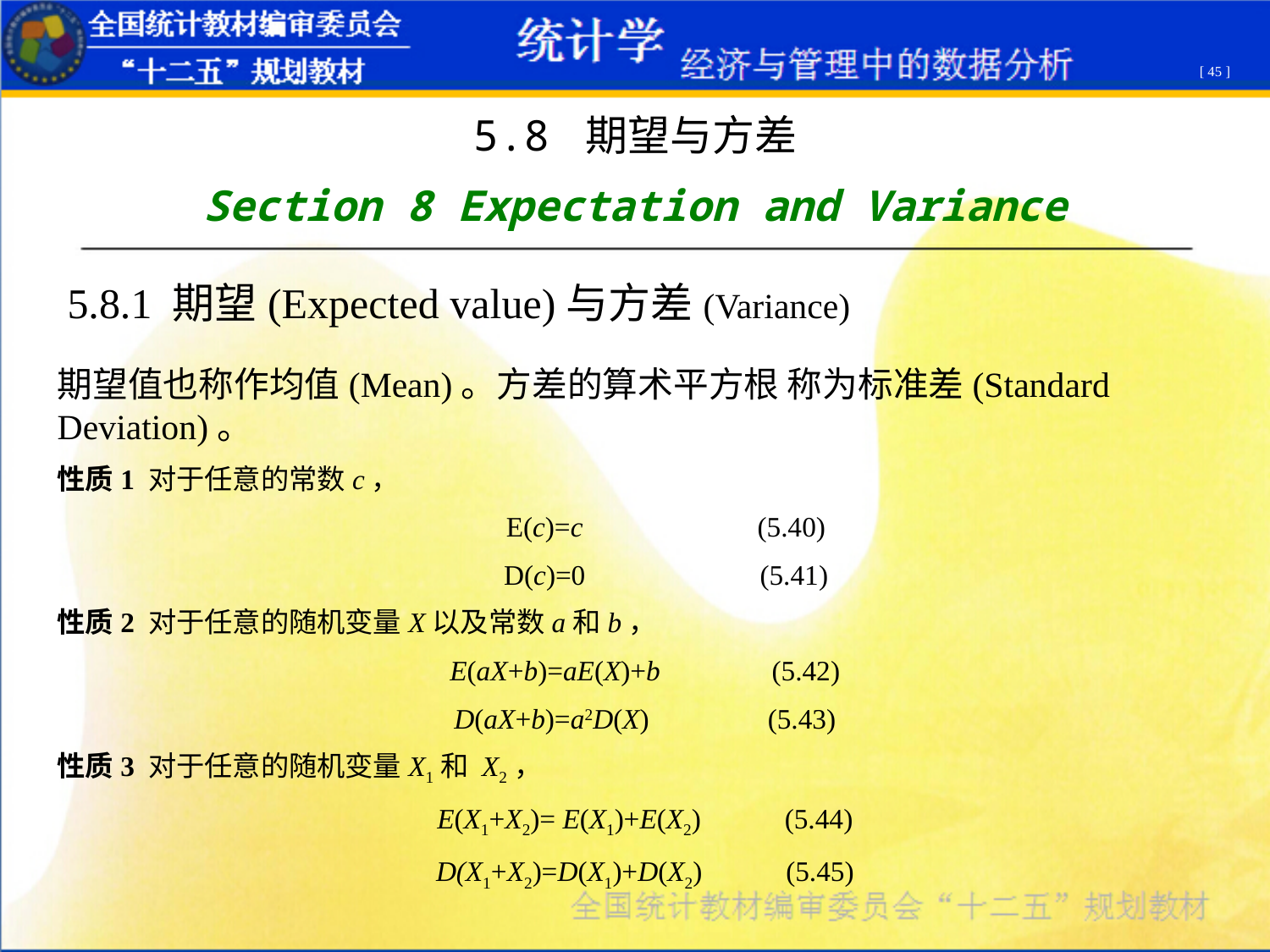

[ 45 ]
5.8 期望与方差
Section 8 Expectation and Variance
5.8.1 期望(Expected value)与方差(Variance)
期望值也称作均值(Mean)。方差的算术平方根 称为标准差(Standard Deviation)。
性质1 对于任意的常数c，
      E(c)=c                         (5.40)
      D(c)=0                         (5.41)
性质2 对于任意的随机变量X以及常数a和b，
E(aX+b)=aE(X)+b                (5.42)
D(aX+b)=a2D(X)                 (5.43)
性质3 对于任意的随机变量X1和 X2，
E(X1+X2)= E(X1)+E(X2)            (5.44)
D(X1+X2)=D(X1)+D(X2)            (5.45)